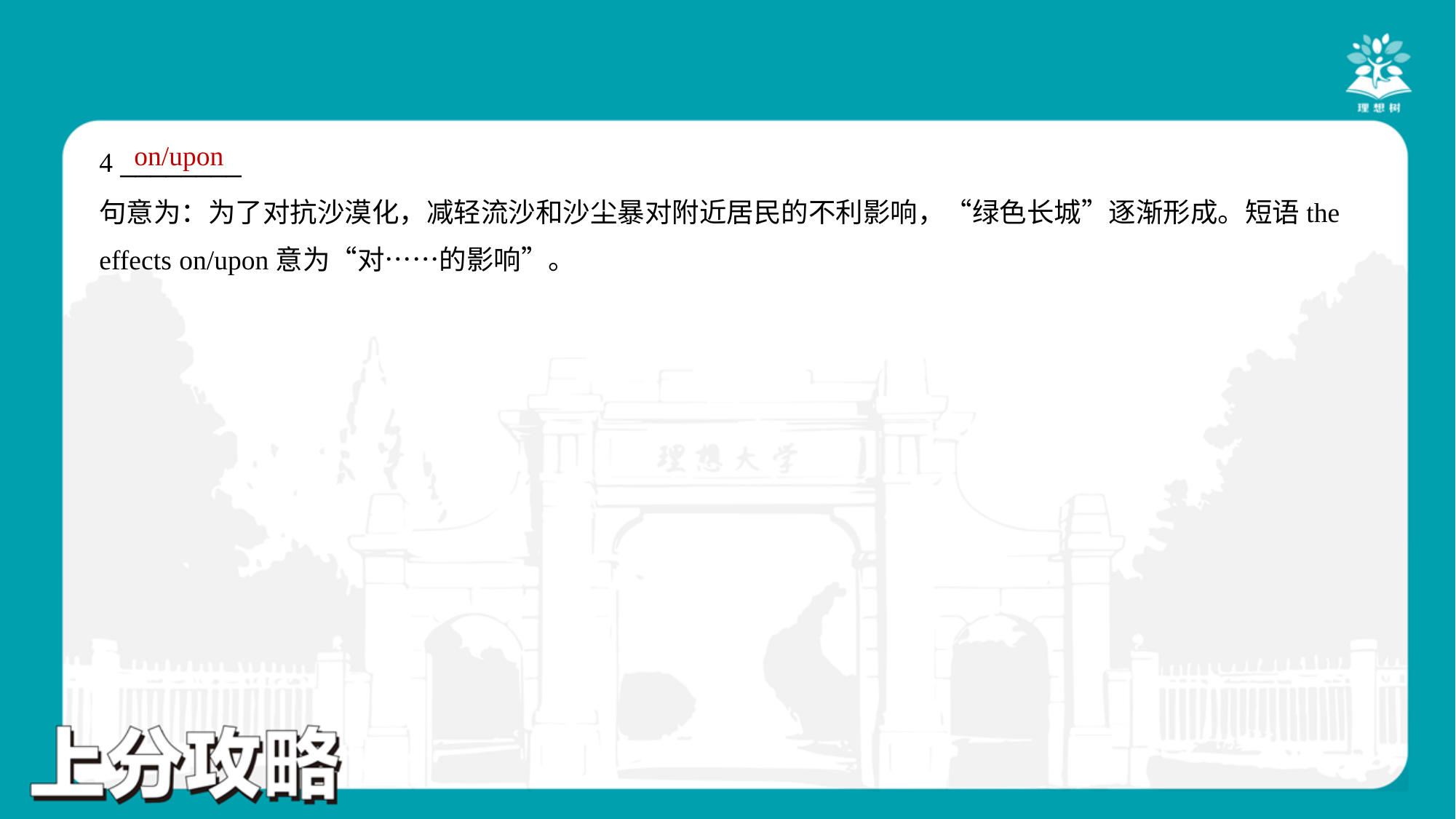

on/upon
4 ________
句意为：为了对抗沙漠化，减轻流沙和沙尘暴对附近居民的不利影响，“绿色长城”逐渐形成。短语the
effects on/upon意为“对……的影响”。